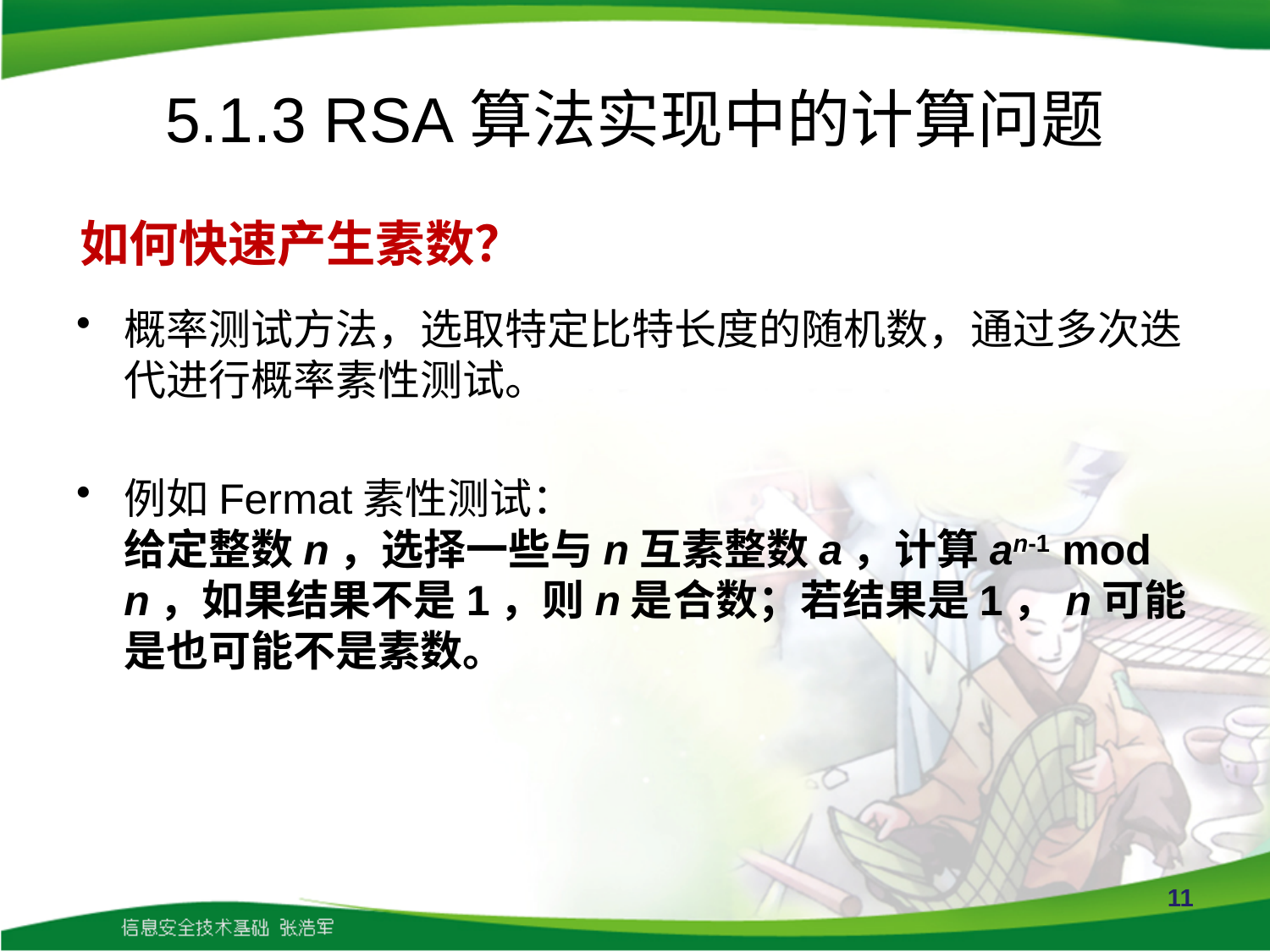

# 5.1.3 RSA算法实现中的计算问题
如何快速产生素数？
概率测试方法，选取特定比特长度的随机数，通过多次迭代进行概率素性测试。

例如Fermat素性测试：
给定整数n，选择一些与n互素整数a，计算an-1 mod n，如果结果不是1，则n是合数；若结果是1，n可能是也可能不是素数。
11